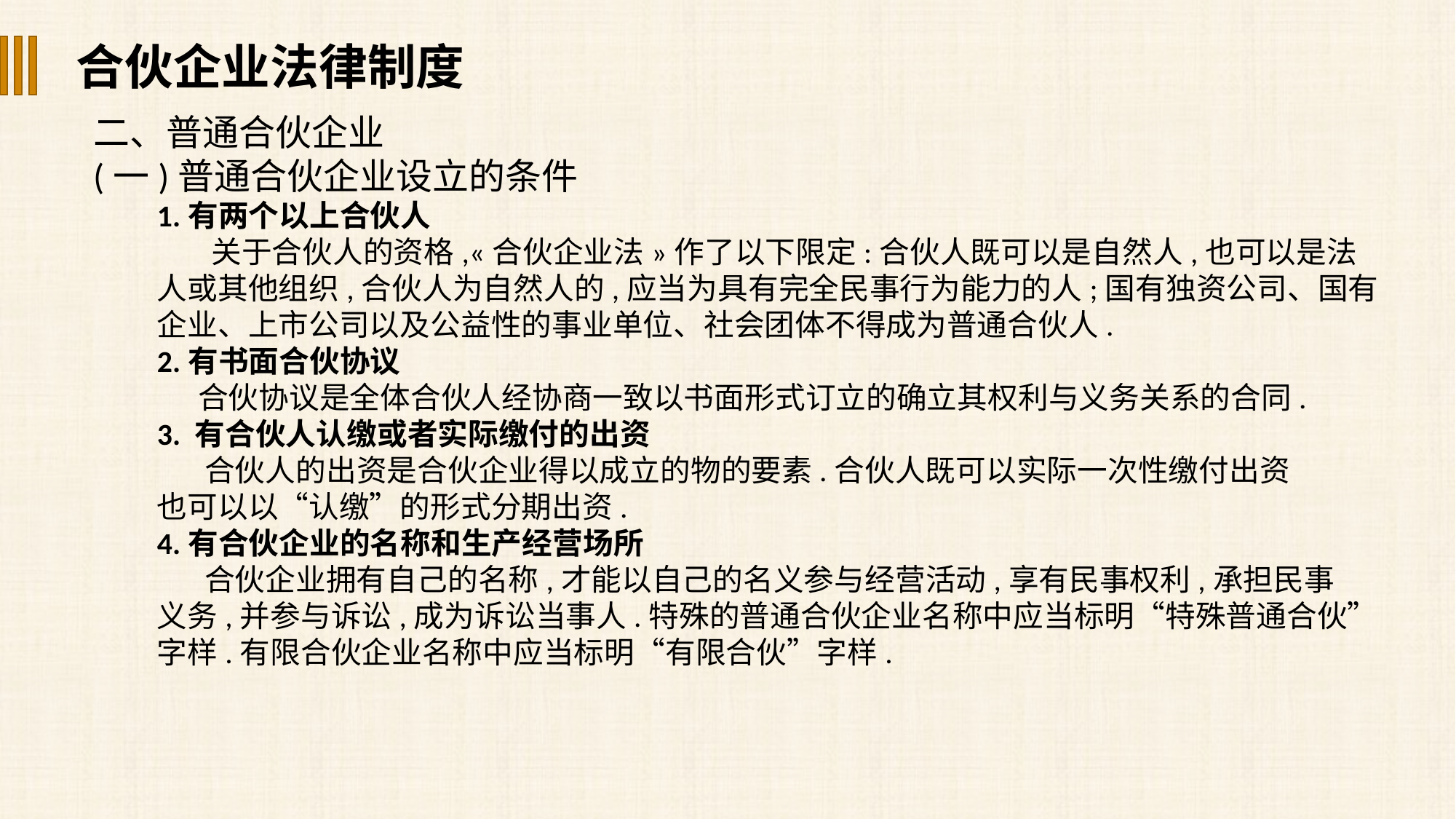

合伙企业法律制度

二、普通合伙企业
(一)普通合伙企业设立的条件
1.有两个以上合伙人
       关于合伙人的资格,«合伙企业法»作了以下限定:合伙人既可以是自然人,也可以是法 人或其他组织,合伙人为自然人的,应当为具有完全民事行为能力的人;国有独资公司、国有 企业、上市公司以及公益性的事业单位、社会团体不得成为普通合伙人.
2.有书面合伙协议
     合伙协议是全体合伙人经协商一致以书面形式订立的确立其权利与义务关系的合同.
3. 有合伙人认缴或者实际缴付的出资
      合伙人的出资是合伙企业得以成立的物的要素.合伙人既可以实际一次性缴付出资
也可以以“认缴”的形式分期出资.
4.有合伙企业的名称和生产经营场所
      合伙企业拥有自己的名称,才能以自己的名义参与经营活动,享有民事权利,承担民事
义务,并参与诉讼,成为诉讼当事人.特殊的普通合伙企业名称中应当标明“特殊普通合伙” 字样.有限合伙企业名称中应当标明“有限合伙”字样.